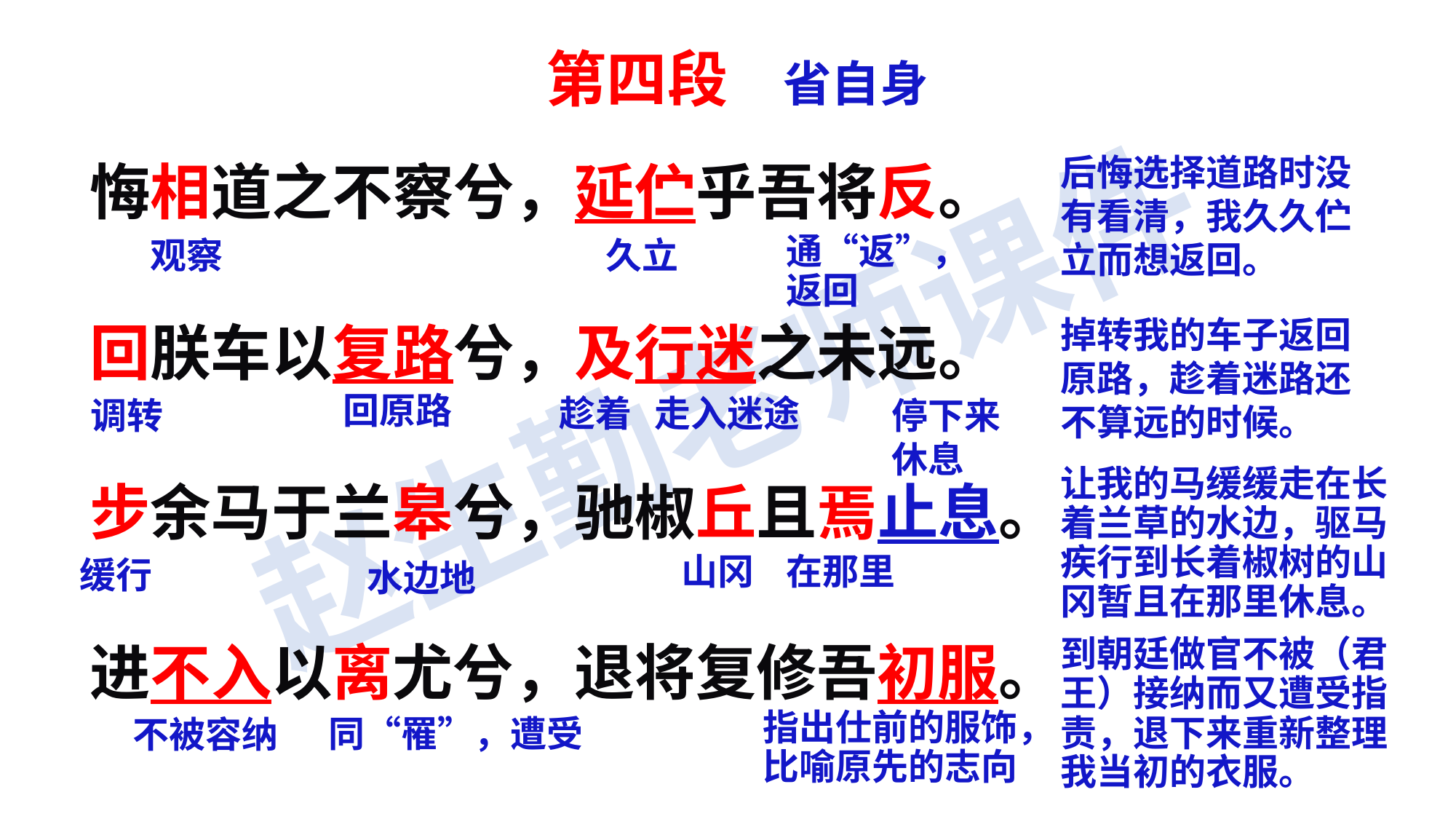

第四段    省自身
悔相道之不察兮，延伫乎吾将反。

回朕车以复路兮，及行迷之未远。

步余马于兰皋兮，驰椒丘且焉止息。

进不入以离尤兮，退将复修吾初服。
后悔选择道路时没有看清，我久久伫立而想返回。
观察
久立
通“返”，返回
掉转我的车子返回原路，趁着迷路还不算远的时候。
回原路
趁着
走入迷途
调转
停下来休息
让我的马缓缓走在长着兰草的水边，驱马疾行到长着椒树的山冈暂且在那里休息。
山冈
在那里
缓行
水边地
到朝廷做官不被（君王）接纳而又遭受指责，退下来重新整理我当初的衣服。
指出仕前的服饰，比喻原先的志向
同“罹”，遭受
不被容纳